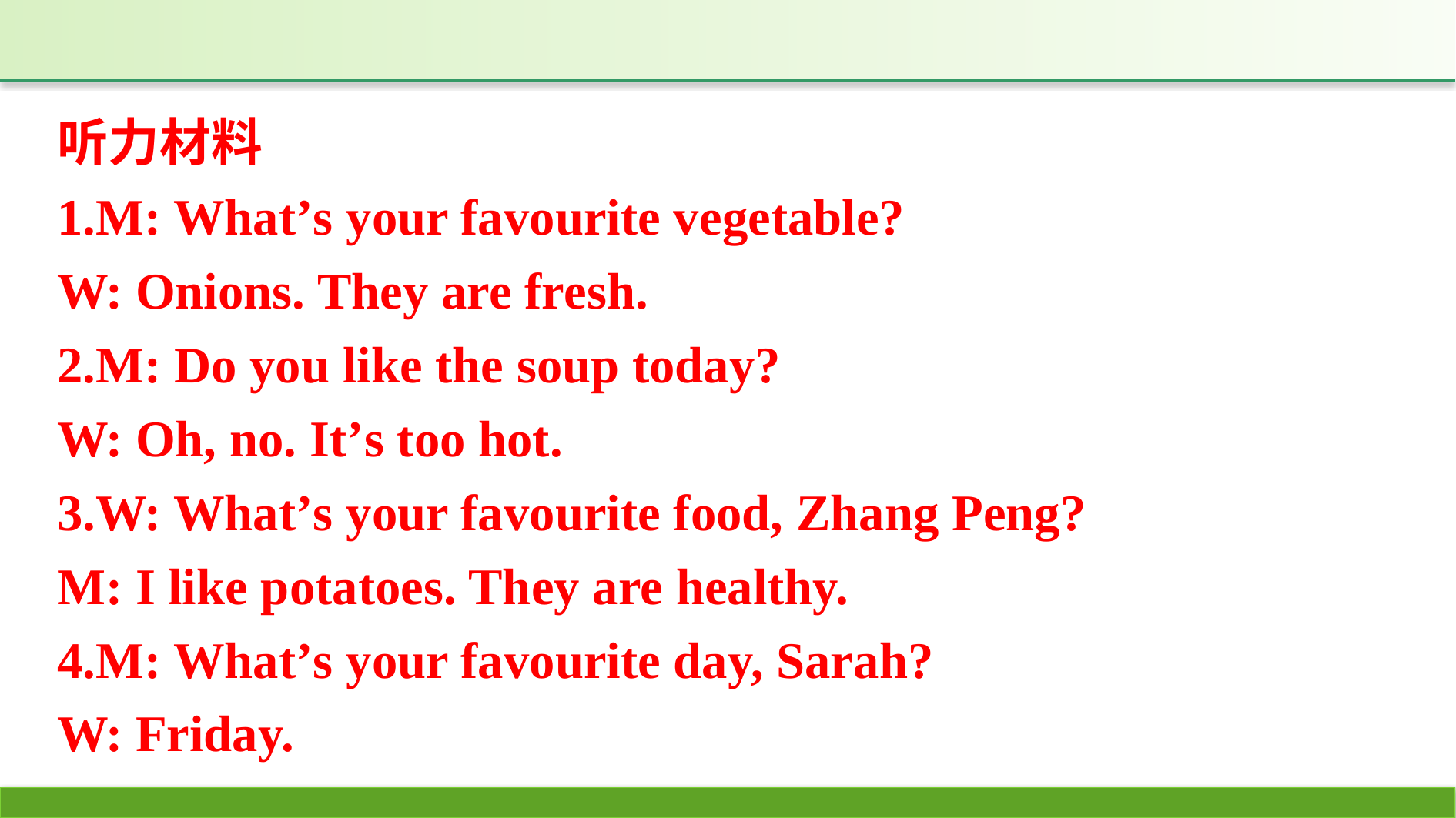

听力材料
1.M: What’s your favourite vegetable?
W: Onions. They are fresh.
2.M: Do you like the soup today?
W: Oh, no. It’s too hot.
3.W: What’s your favourite food, Zhang Peng?
M: I like potatoes. They are healthy.
4.M: What’s your favourite day, Sarah?
W: Friday.